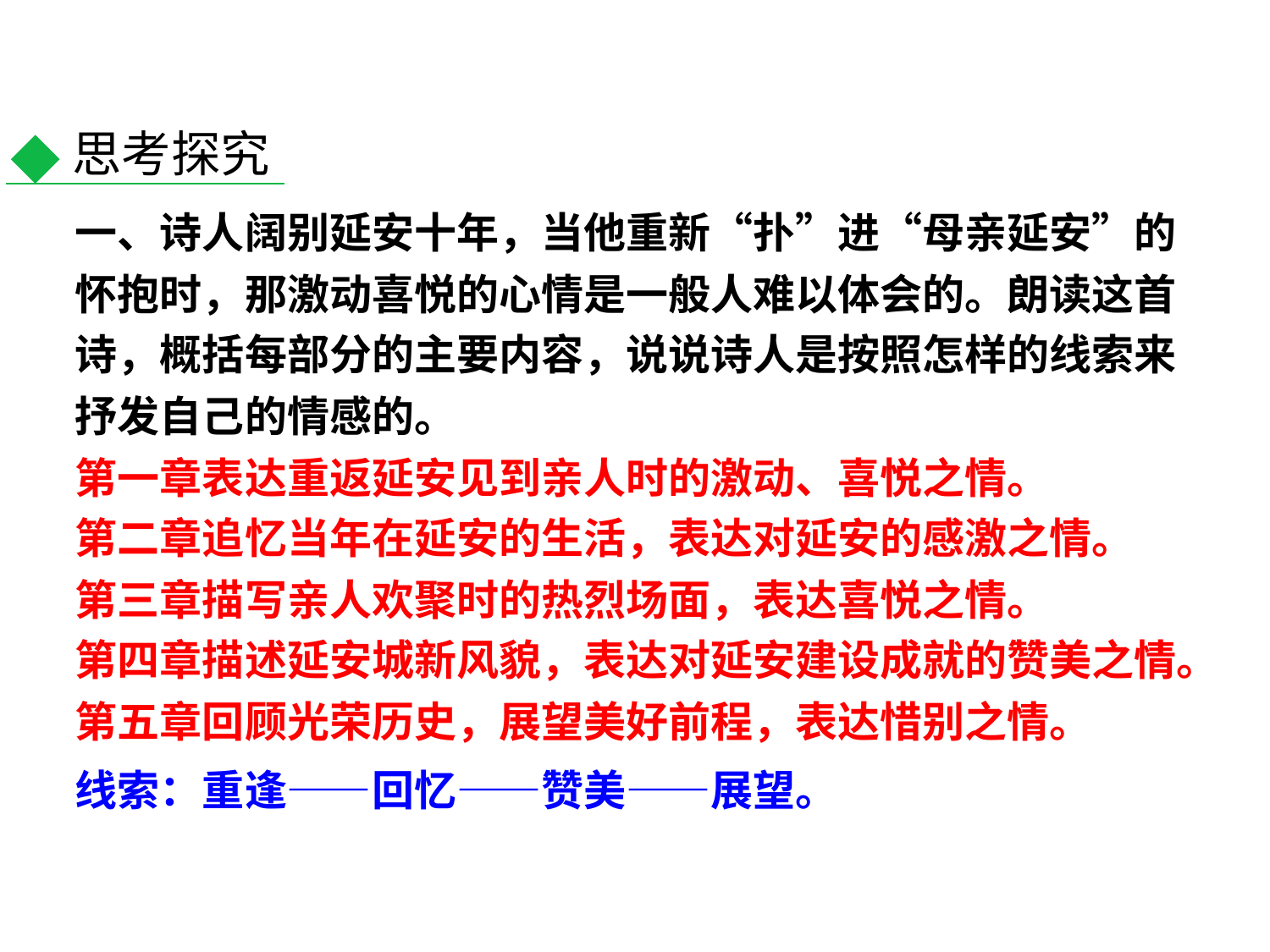

思考探究

一、诗人阔别延安十年，当他重新“扑”进“母亲延安”的怀抱时，那激动喜悦的心情是一般人难以体会的。朗读这首诗，概括每部分的主要内容，说说诗人是按照怎样的线索来抒发自己的情感的。
第一章表达重返延安见到亲人时的激动、喜悦之情。
第二章追忆当年在延安的生活，表达对延安的感激之情。
第三章描写亲人欢聚时的热烈场面，表达喜悦之情。
第四章描述延安城新风貌，表达对延安建设成就的赞美之情。
第五章回顾光荣历史，展望美好前程，表达惜别之情。
线索：重逢——回忆——赞美——展望。